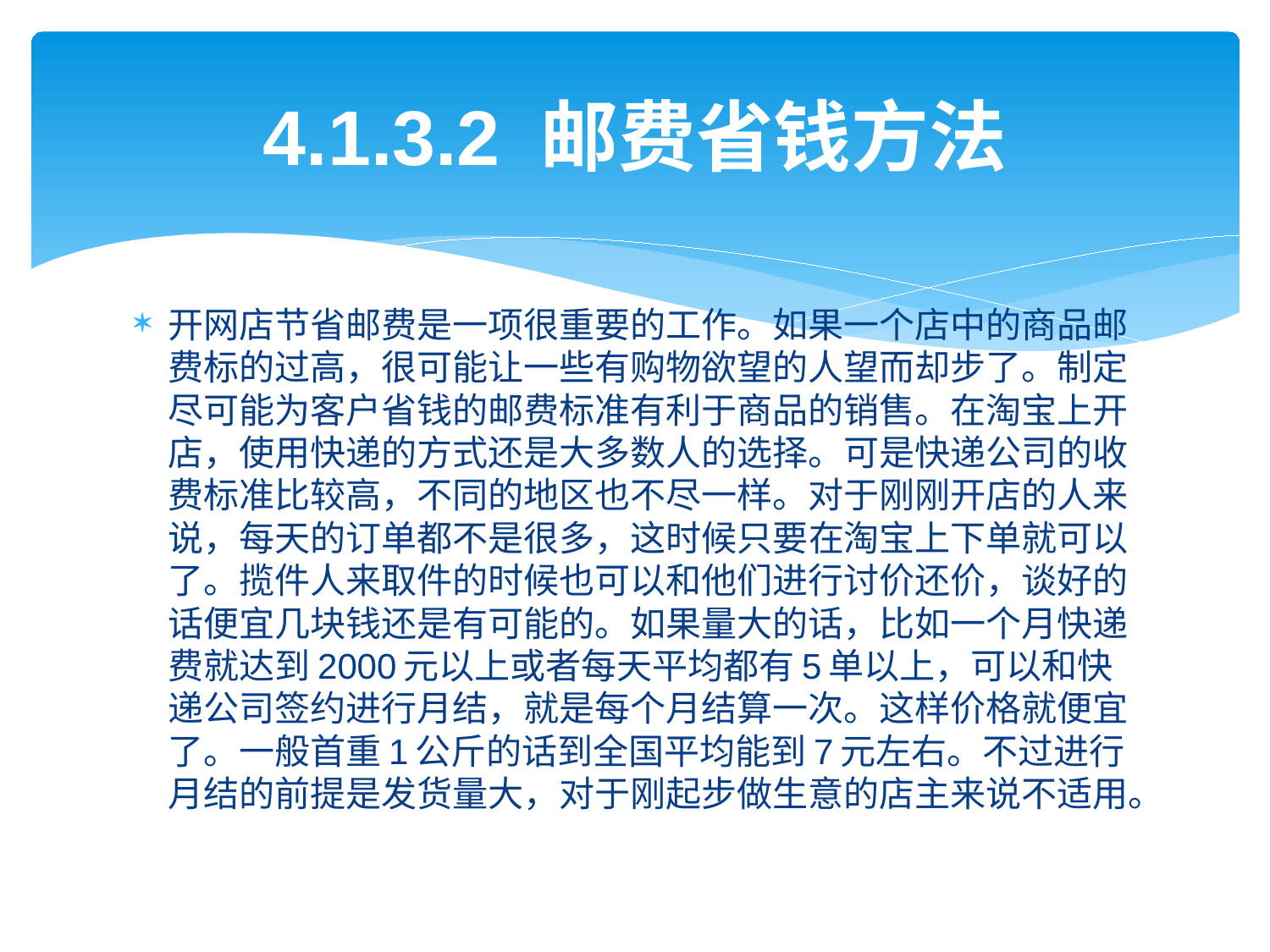

# 4.1.3.2 邮费省钱方法
开网店节省邮费是一项很重要的工作。如果一个店中的商品邮费标的过高，很可能让一些有购物欲望的人望而却步了。制定尽可能为客户省钱的邮费标准有利于商品的销售。在淘宝上开店，使用快递的方式还是大多数人的选择。可是快递公司的收费标准比较高，不同的地区也不尽一样。对于刚刚开店的人来说，每天的订单都不是很多，这时候只要在淘宝上下单就可以了。揽件人来取件的时候也可以和他们进行讨价还价，谈好的话便宜几块钱还是有可能的。如果量大的话，比如一个月快递费就达到2000元以上或者每天平均都有5单以上，可以和快递公司签约进行月结，就是每个月结算一次。这样价格就便宜了。一般首重1公斤的话到全国平均能到7元左右。不过进行月结的前提是发货量大，对于刚起步做生意的店主来说不适用。